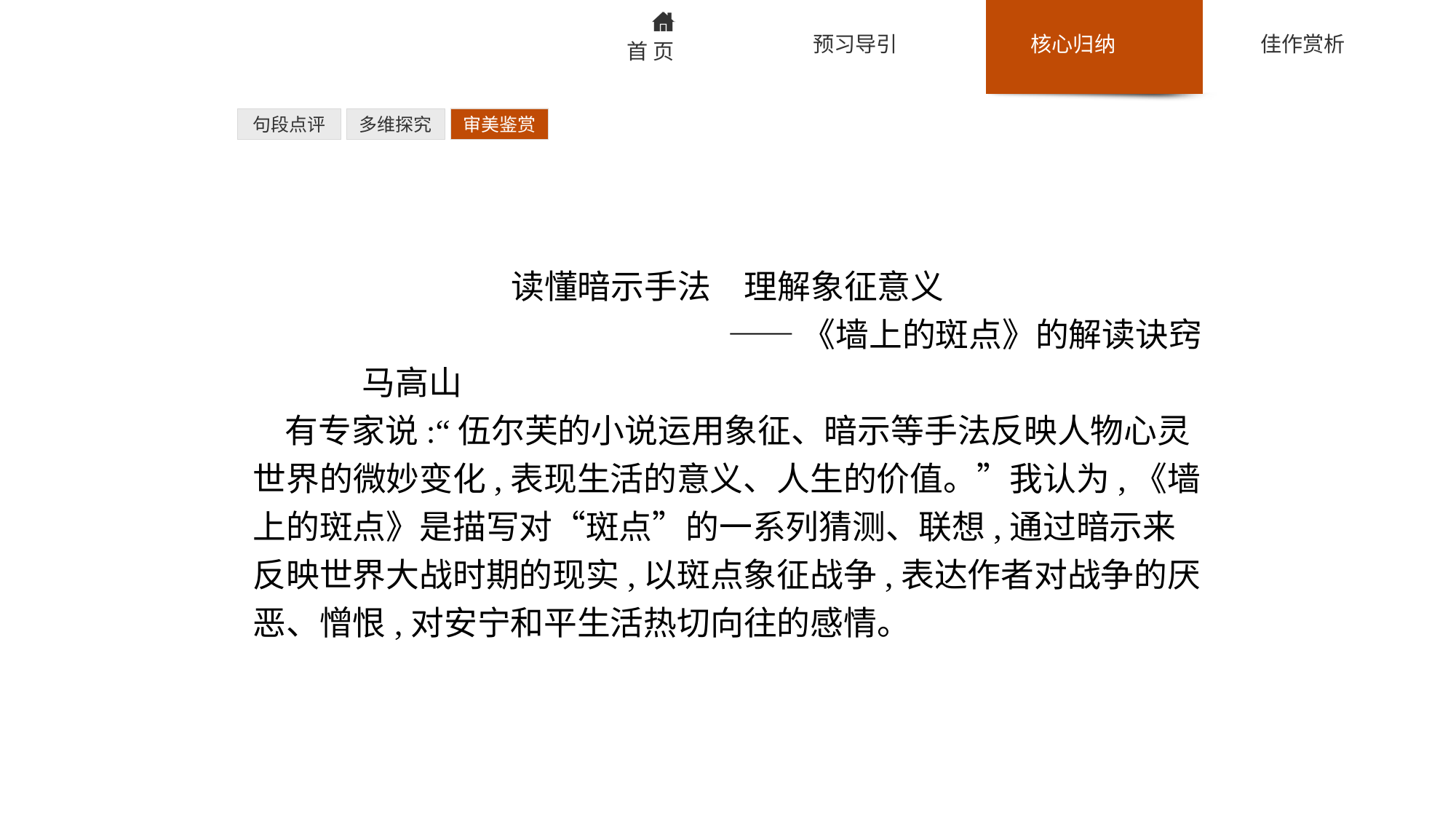

句段点评
多维探究
审美鉴赏

读懂暗示手法　理解象征意义
——《墙上的斑点》的解读诀窍
	马高山
有专家说:“伍尔芙的小说运用象征、暗示等手法反映人物心灵世界的微妙变化,表现生活的意义、人生的价值。”我认为,《墙上的斑点》是描写对“斑点”的一系列猜测、联想,通过暗示来反映世界大战时期的现实,以斑点象征战争,表达作者对战争的厌恶、憎恨,对安宁和平生活热切向往的感情。